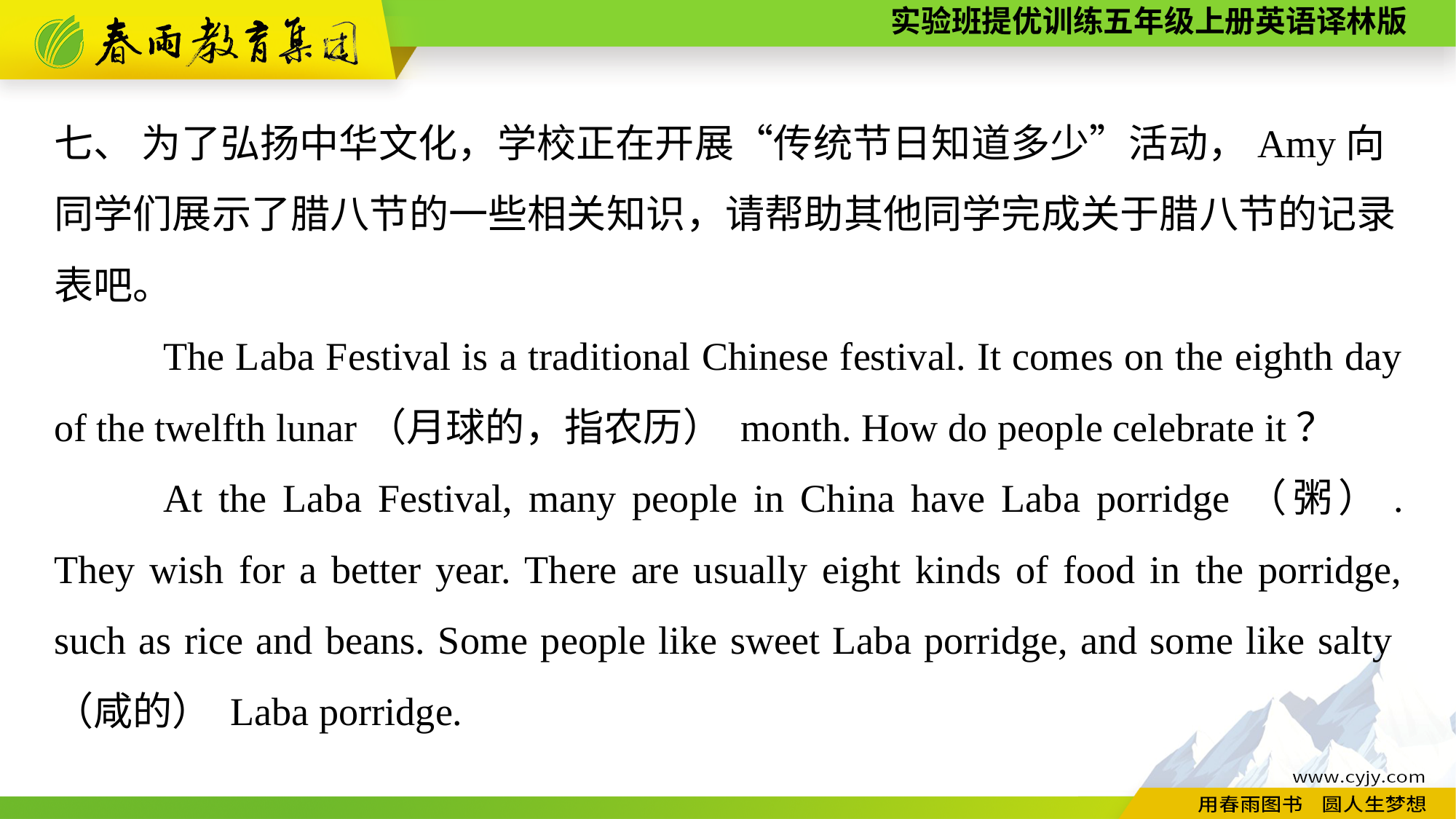

七、 为了弘扬中华文化，学校正在开展“传统节日知道多少”活动，Amy向同学们展示了腊八节的一些相关知识，请帮助其他同学完成关于腊八节的记录
表吧。
	The Laba Festival is a traditional Chinese festival. It comes on the eighth day of the twelfth lunar（月球的，指农历） month. How do people celebrate it？
	At the Laba Festival, many people in China have Laba porridge（粥）. They wish for a better year. There are usually eight kinds of food in the porridge, such as rice and beans. Some people like sweet Laba porridge, and some like salty（咸的） Laba porridge.